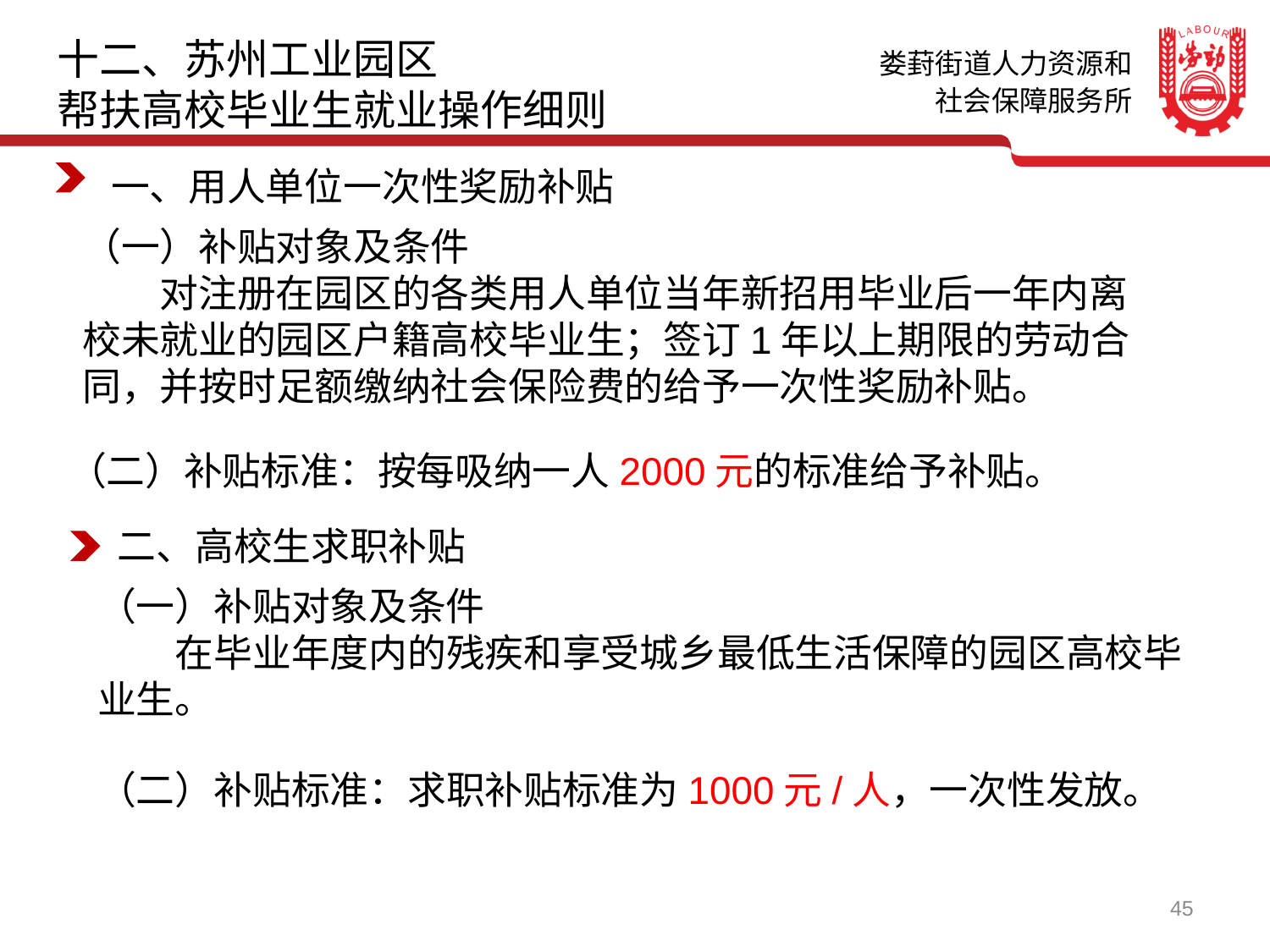

十二、苏州工业园区
帮扶高校毕业生就业操作细则
一、用人单位一次性奖励补贴

（一）补贴对象及条件
　　对注册在园区的各类用人单位当年新招用毕业后一年内离校未就业的园区户籍高校毕业生；签订1年以上期限的劳动合同，并按时足额缴纳社会保险费的给予一次性奖励补贴。

（二）补贴标准：按每吸纳一人2000元的标准给予补贴。
二、高校生求职补贴

（一）补贴对象及条件
　　在毕业年度内的残疾和享受城乡最低生活保障的园区高校毕业生。
（二）补贴标准：求职补贴标准为1000元/人，一次性发放。
45